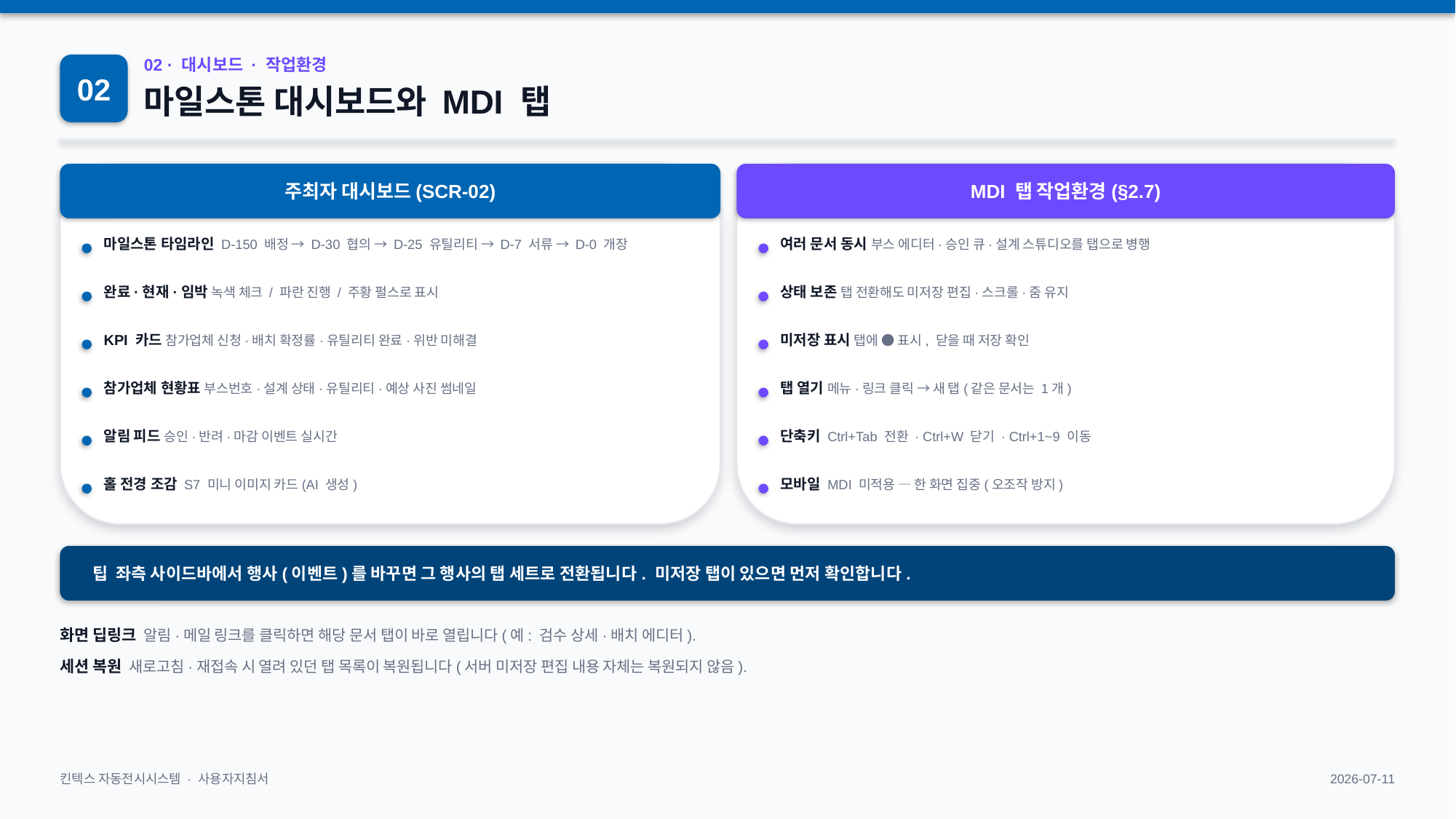

02
02 · 대시보드 · 작업환경
마일스톤 대시보드와 MDI 탭

주최자 대시보드(SCR-02)

MDI 탭 작업환경(§2.7)
마일스톤 타임라인 D-150 배정 → D-30 협의 → D-25 유틸리티 → D-7 서류 → D-0 개장
여러 문서 동시 부스 에디터·승인 큐·설계 스튜디오를 탭으로 병행

완료·현재·임박 녹색 체크 / 파란 진행 / 주황 펄스로 표시
상태 보존 탭 전환해도 미저장 편집·스크롤·줌 유지

KPI 카드 참가업체 신청·배치 확정률·유틸리티 완료·위반 미해결
미저장 표시 탭에 ● 표시, 닫을 때 저장 확인

참가업체 현황표 부스번호·설계 상태·유틸리티·예상 사진 썸네일
탭 열기 메뉴·링크 클릭 → 새 탭(같은 문서는 1개)

알림 피드 승인·반려·마감 이벤트 실시간
단축키 Ctrl+Tab 전환 · Ctrl+W 닫기 · Ctrl+1~9 이동

홀 전경 조감 S7 미니 이미지 카드(AI 생성)
모바일 MDI 미적용 — 한 화면 집중(오조작 방지)

팁  좌측 사이드바에서 행사(이벤트)를 바꾸면 그 행사의 탭 세트로 전환됩니다. 미저장 탭이 있으면 먼저 확인합니다.
화면 딥링크  알림·메일 링크를 클릭하면 해당 문서 탭이 바로 열립니다(예: 검수 상세·배치 에디터).
세션 복원  새로고침·재접속 시 열려 있던 탭 목록이 복원됩니다(서버 미저장 편집 내용 자체는 복원되지 않음).
킨텍스 자동전시시스템 · 사용자지침서
2026-07-11